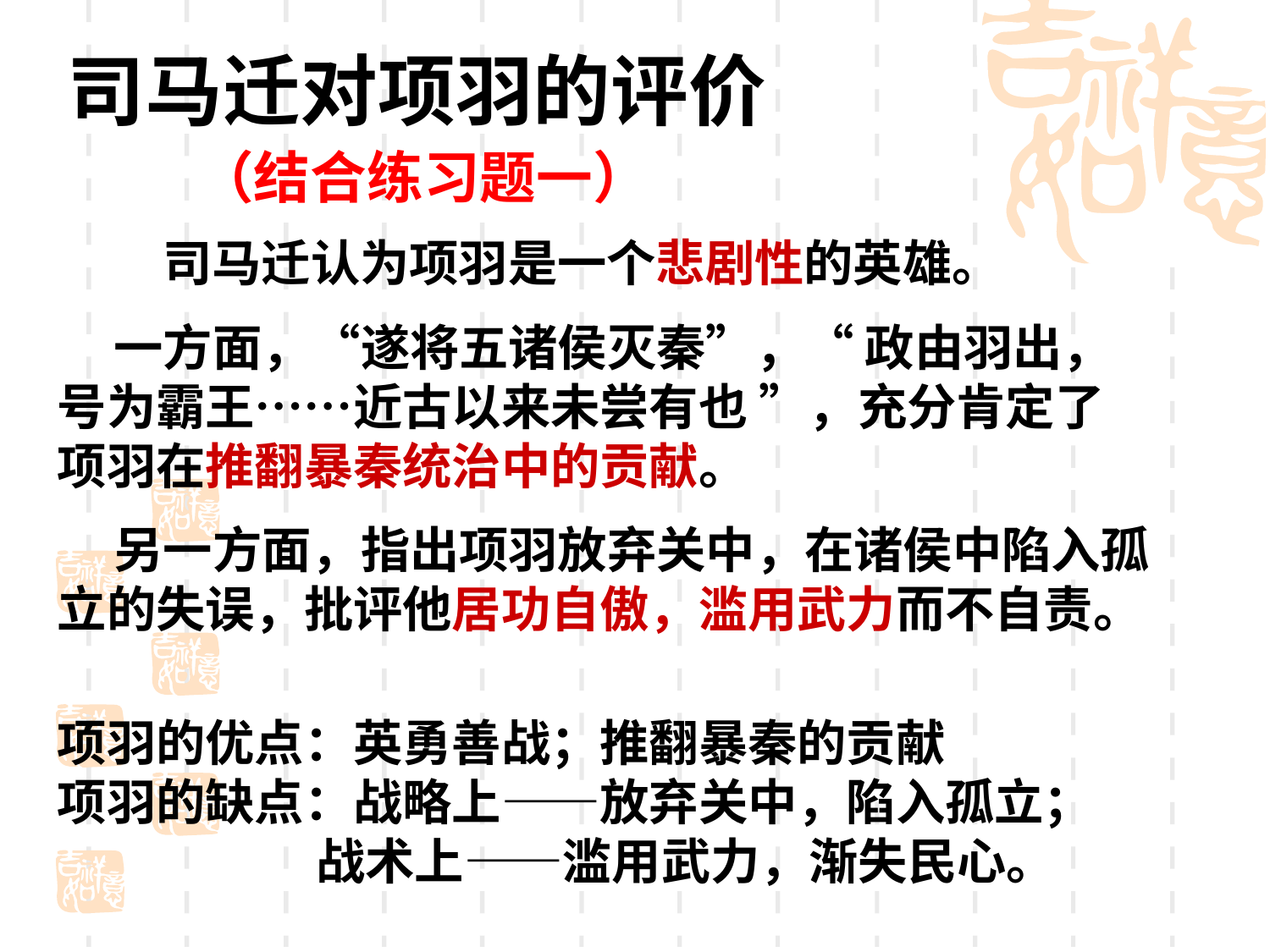

司马迁对项羽的评价
（结合练习题一）
          司马迁认为项羽是一个悲剧性的英雄。
    一方面，“遂将五诸侯灭秦”，“ 政由羽出，号为霸王……近古以来未尝有也 ”，充分肯定了项羽在推翻暴秦统治中的贡献。
    另一方面，指出项羽放弃关中，在诸侯中陷入孤立的失误，批评他居功自傲，滥用武力而不自责。

项羽的优点：英勇善战；推翻暴秦的贡献
项羽的缺点：战略上——放弃关中，陷入孤立；
                      战术上——滥用武力，渐失民心。